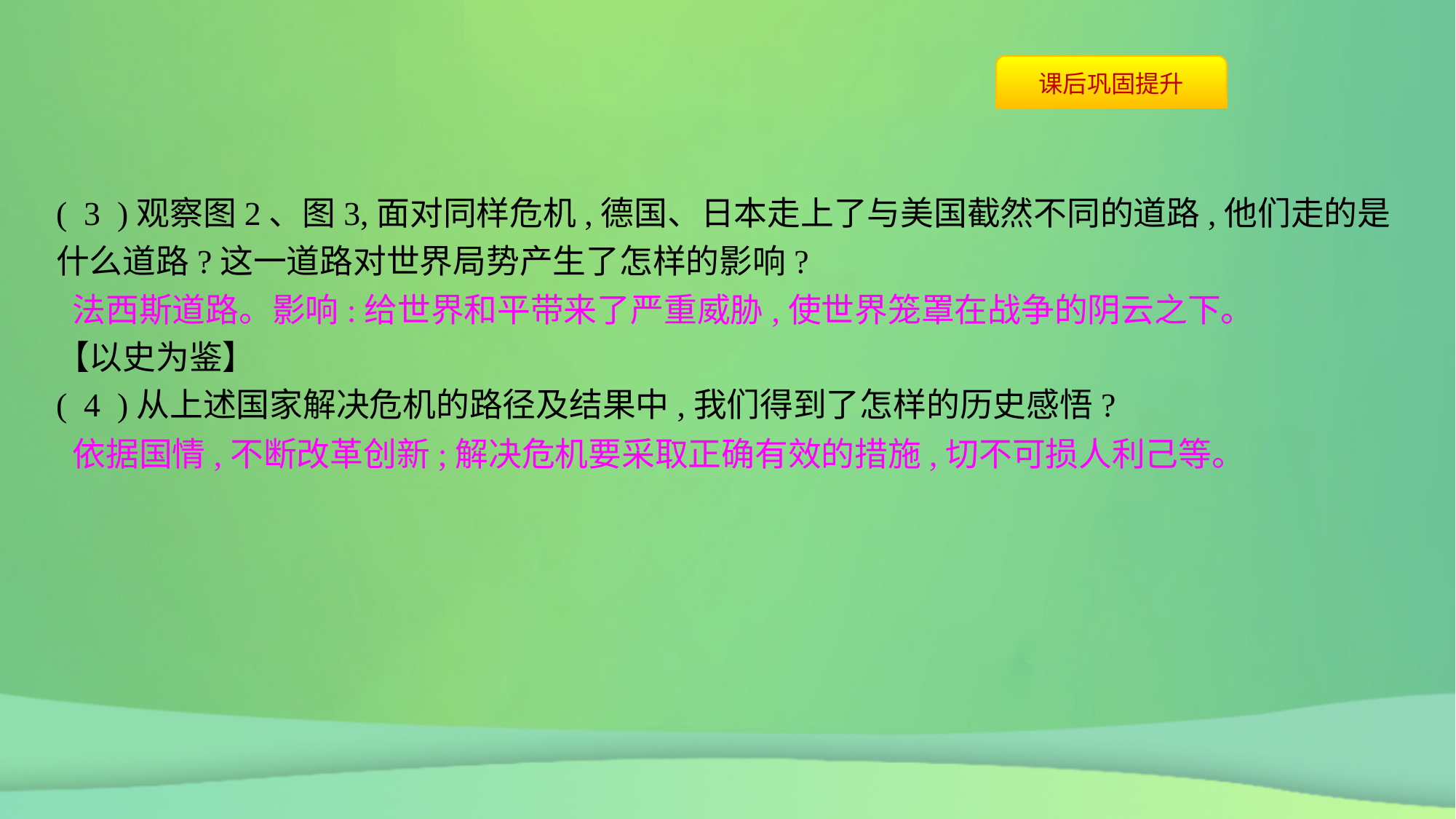

(  3  )观察图2、图3,面对同样危机,德国、日本走上了与美国截然不同的道路,他们走的是什么道路?这一道路对世界局势产生了怎样的影响?

【以史为鉴】
(  4  )从上述国家解决危机的路径及结果中,我们得到了怎样的历史感悟?
法西斯道路。影响:给世界和平带来了严重威胁,使世界笼罩在战争的阴云之下。

依据国情,不断改革创新;解决危机要采取正确有效的措施,切不可损人利己等。